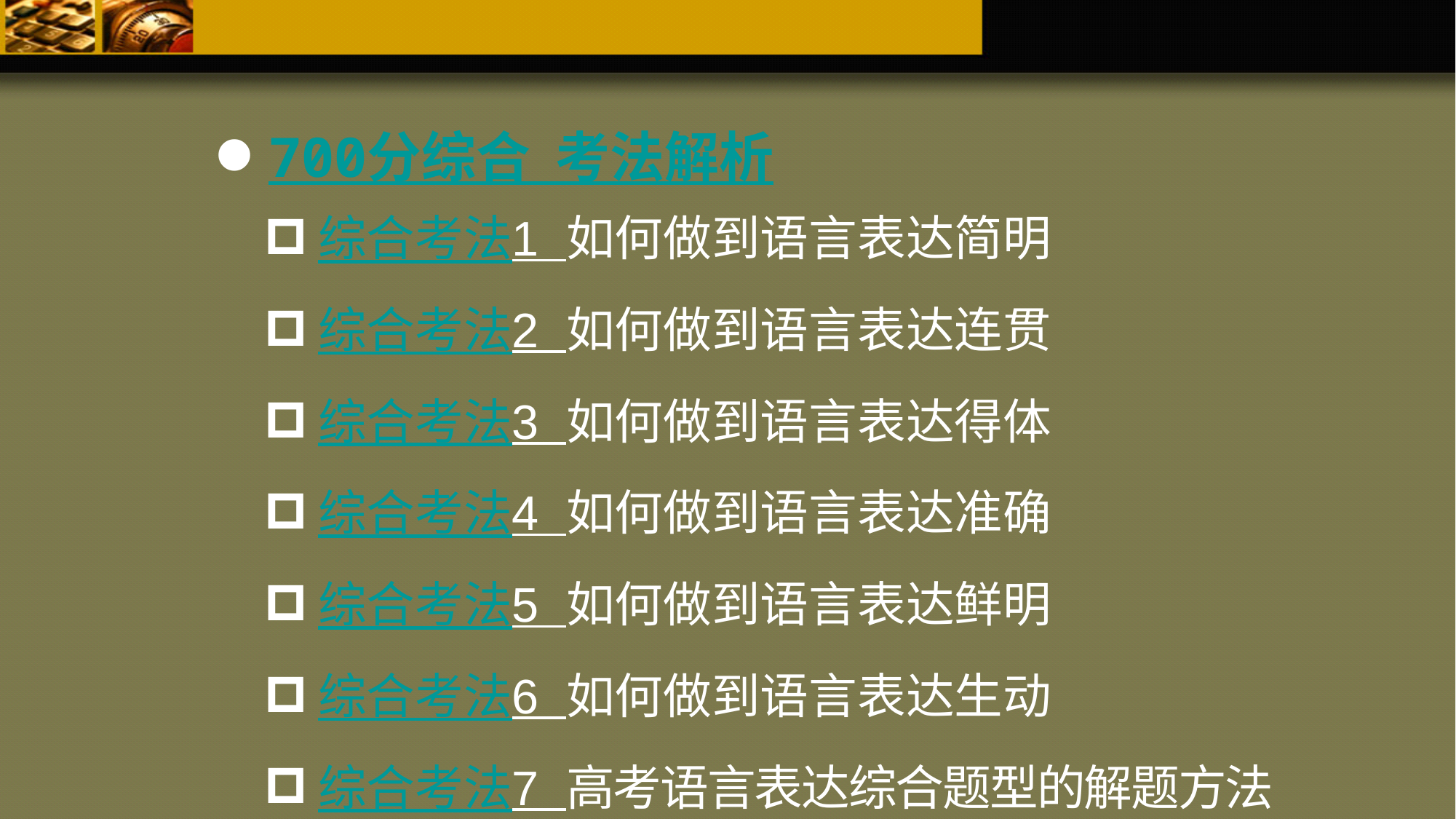

700分综合  考法解析
综合考法1  如何做到语言表达简明
综合考法2  如何做到语言表达连贯
综合考法3  如何做到语言表达得体
综合考法4  如何做到语言表达准确
综合考法5  如何做到语言表达鲜明
综合考法6  如何做到语言表达生动
综合考法7  高考语言表达综合题型的解题方法